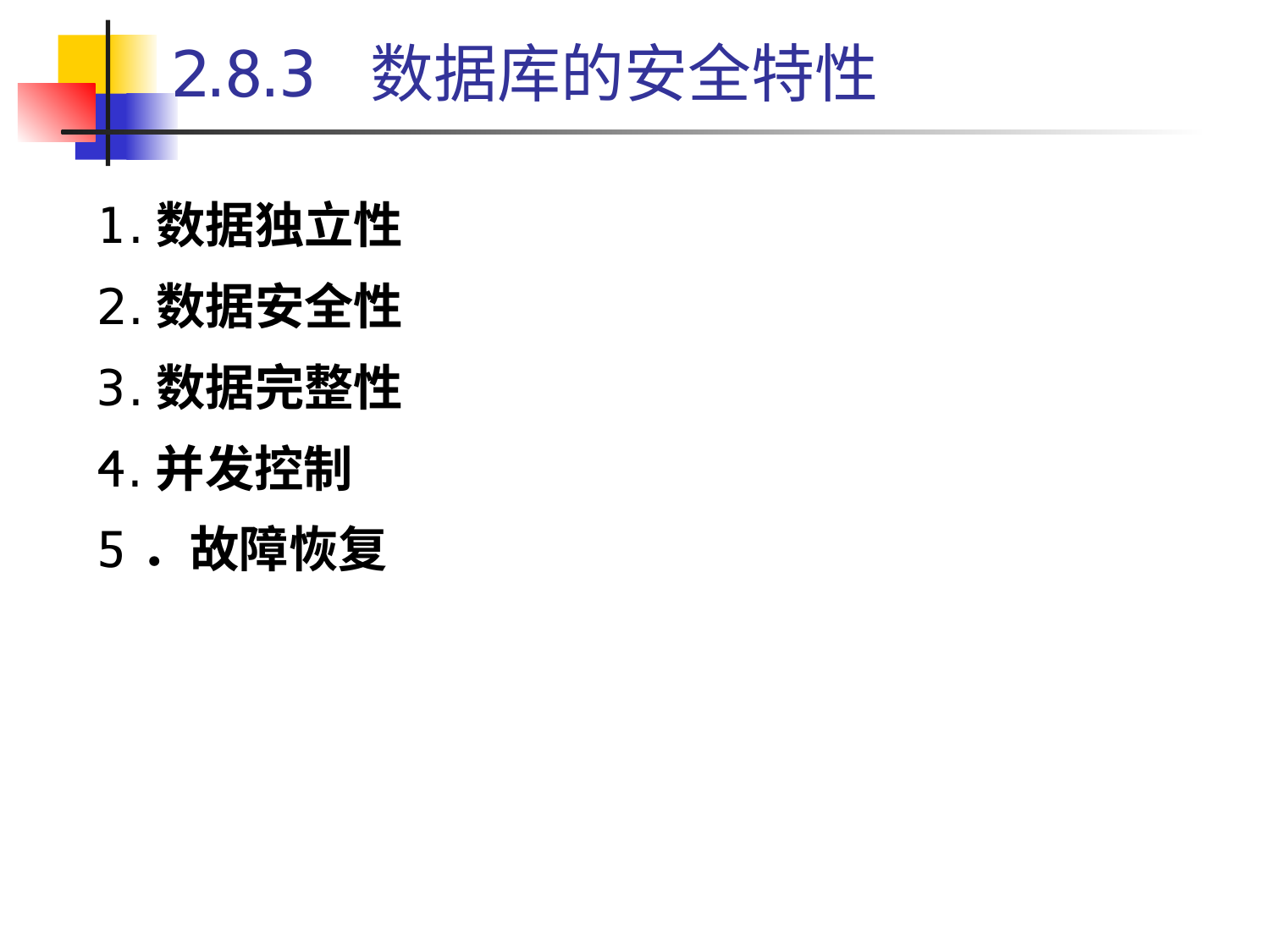

# 2.8.3  数据库的安全特性
1.数据独立性
2.数据安全性
3.数据完整性
4.并发控制
5．故障恢复

78